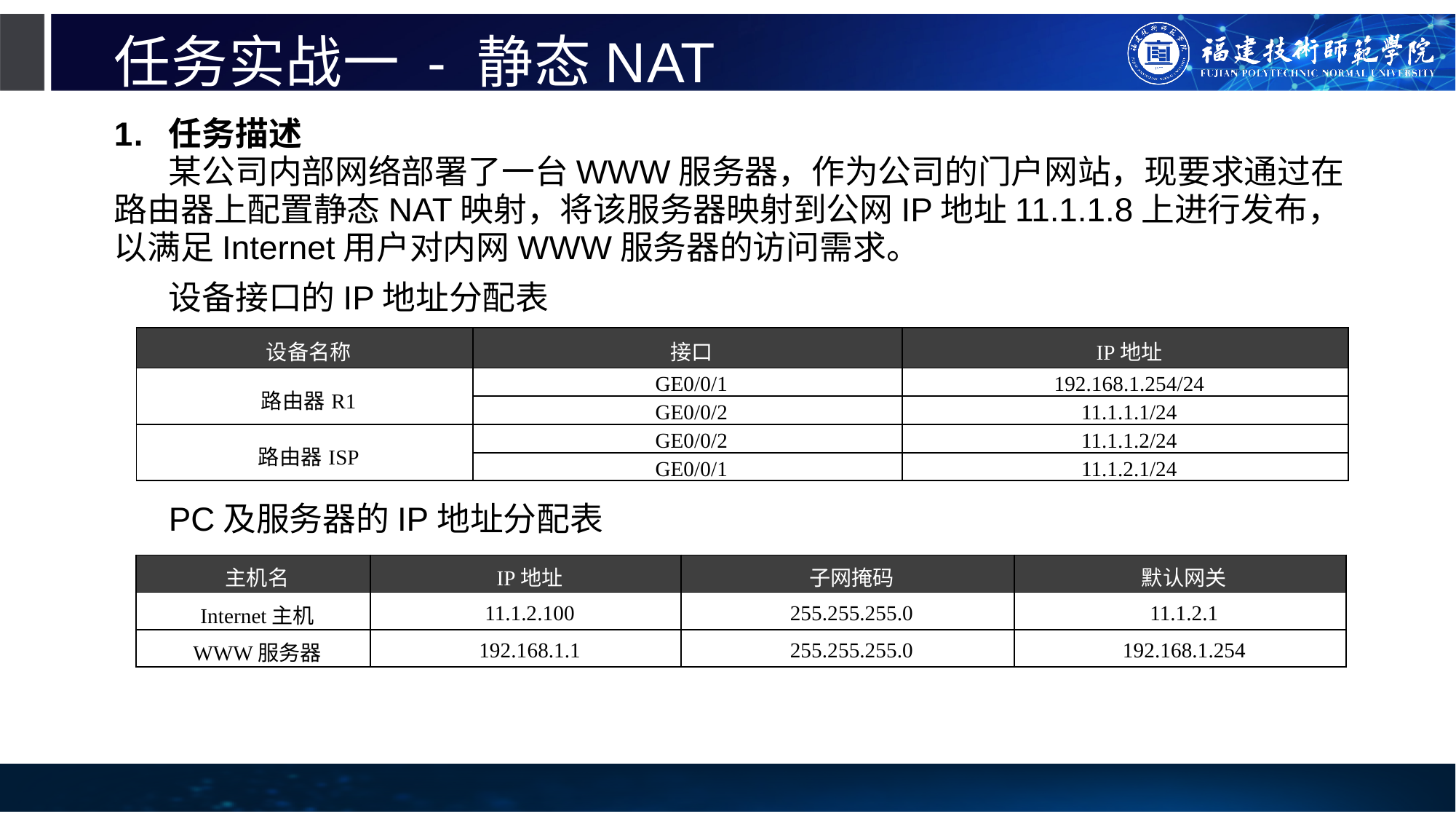

# 任务实战一 - 静态NAT
任务描述
某公司内部网络部署了一台WWW服务器，作为公司的门户网站，现要求通过在路由器上配置静态NAT映射，将该服务器映射到公网IP地址11.1.1.8上进行发布，以满足Internet用户对内网WWW服务器的访问需求。
设备接口的IP地址分配表

PC及服务器的IP地址分配表

| 设备名称 | 接口 | IP地址 |
| --- | --- | --- |
| 路由器R1 | GE0/0/1 | 192.168.1.254/24 |
|  | GE0/0/2 | 11.1.1.1/24 |
| 路由器ISP | GE0/0/2 | 11.1.1.2/24 |
|  | GE0/0/1 | 11.1.2.1/24 |
| 主机名 | IP地址 | 子网掩码 | 默认网关 |
| --- | --- | --- | --- |
| Internet主机 | 11.1.2.100 | 255.255.255.0 | 11.1.2.1 |
| WWW服务器 | 192.168.1.1 | 255.255.255.0 | 192.168.1.254 |